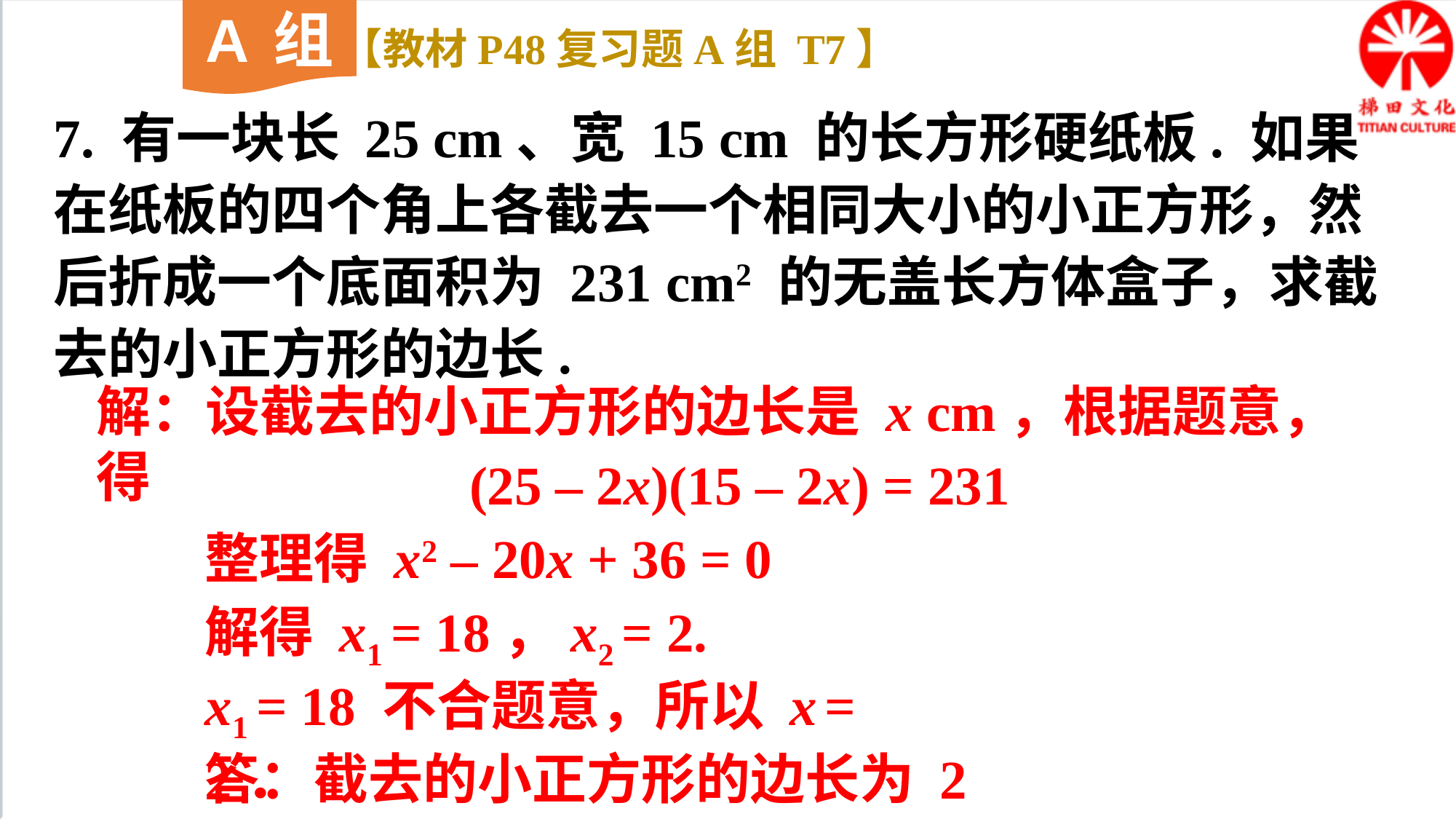

A组
【教材P48复习题A组 T7】
7. 有一块长 25 cm、宽 15 cm 的长方形硬纸板. 如果在纸板的四个角上各截去一个相同大小的小正方形，然后折成一个底面积为 231 cm2 的无盖长方体盒子，求截去的小正方形的边长.
解：设截去的小正方形的边长是 x cm，根据题意，得
(25 – 2x)(15 – 2x) = 231
整理得 x2 – 20x + 36 = 0
解得 x1 = 18，x2 = 2.
x1 = 18 不合题意，所以 x = 2．
答：截去的小正方形的边长为 2 cm．